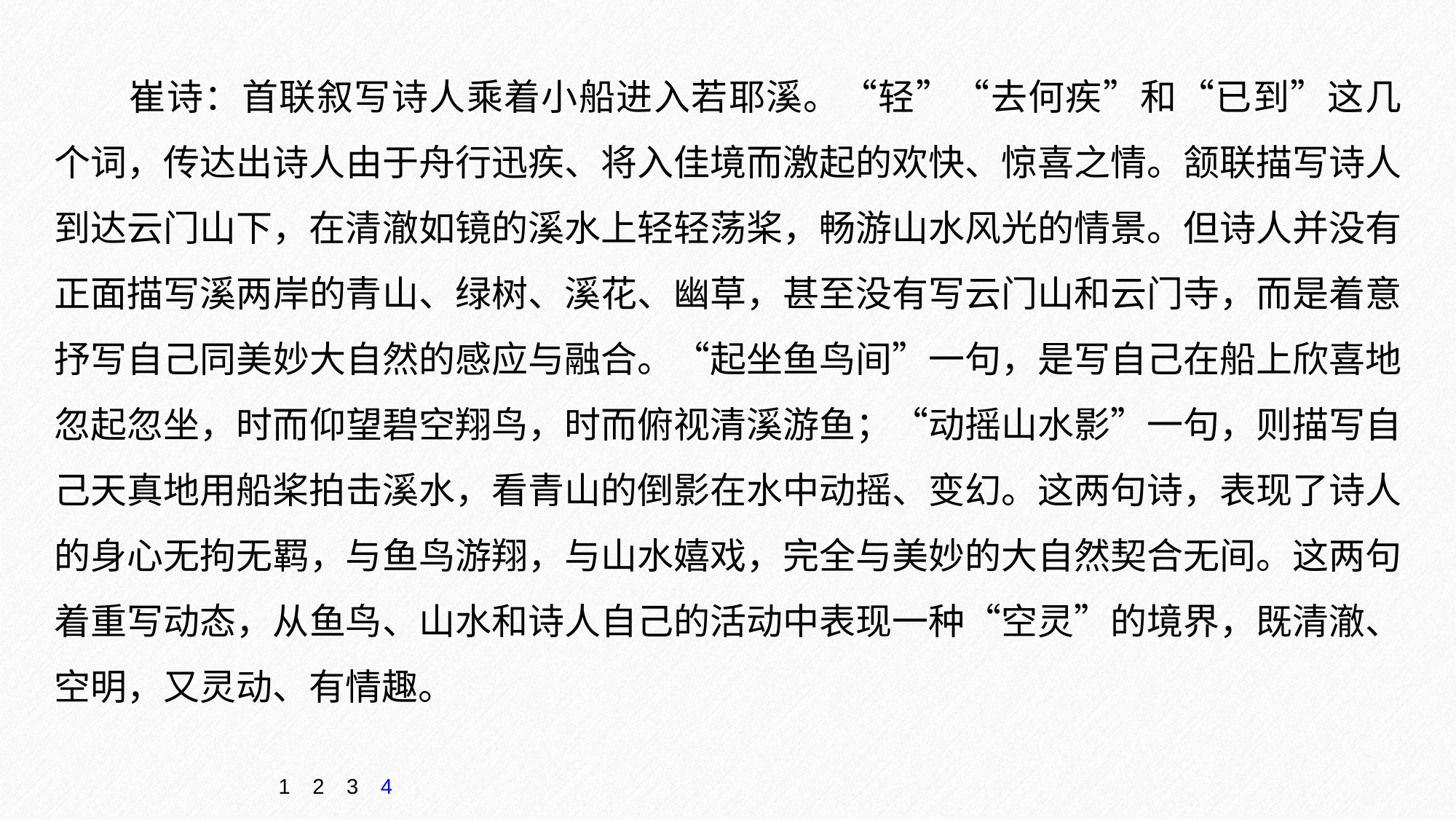

崔诗：首联叙写诗人乘着小船进入若耶溪。“轻”“去何疾”和“已到”这几个词，传达出诗人由于舟行迅疾、将入佳境而激起的欢快、惊喜之情。颔联描写诗人到达云门山下，在清澈如镜的溪水上轻轻荡桨，畅游山水风光的情景。但诗人并没有正面描写溪两岸的青山、绿树、溪花、幽草，甚至没有写云门山和云门寺，而是着意抒写自己同美妙大自然的感应与融合。“起坐鱼鸟间”一句，是写自己在船上欣喜地忽起忽坐，时而仰望碧空翔鸟，时而俯视清溪游鱼；“动摇山水影”一句，则描写自己天真地用船桨拍击溪水，看青山的倒影在水中动摇、变幻。这两句诗，表现了诗人的身心无拘无羁，与鱼鸟游翔，与山水嬉戏，完全与美妙的大自然契合无间。这两句着重写动态，从鱼鸟、山水和诗人自己的活动中表现一种“空灵”的境界，既清澈、空明，又灵动、有情趣。
1
2
3
4